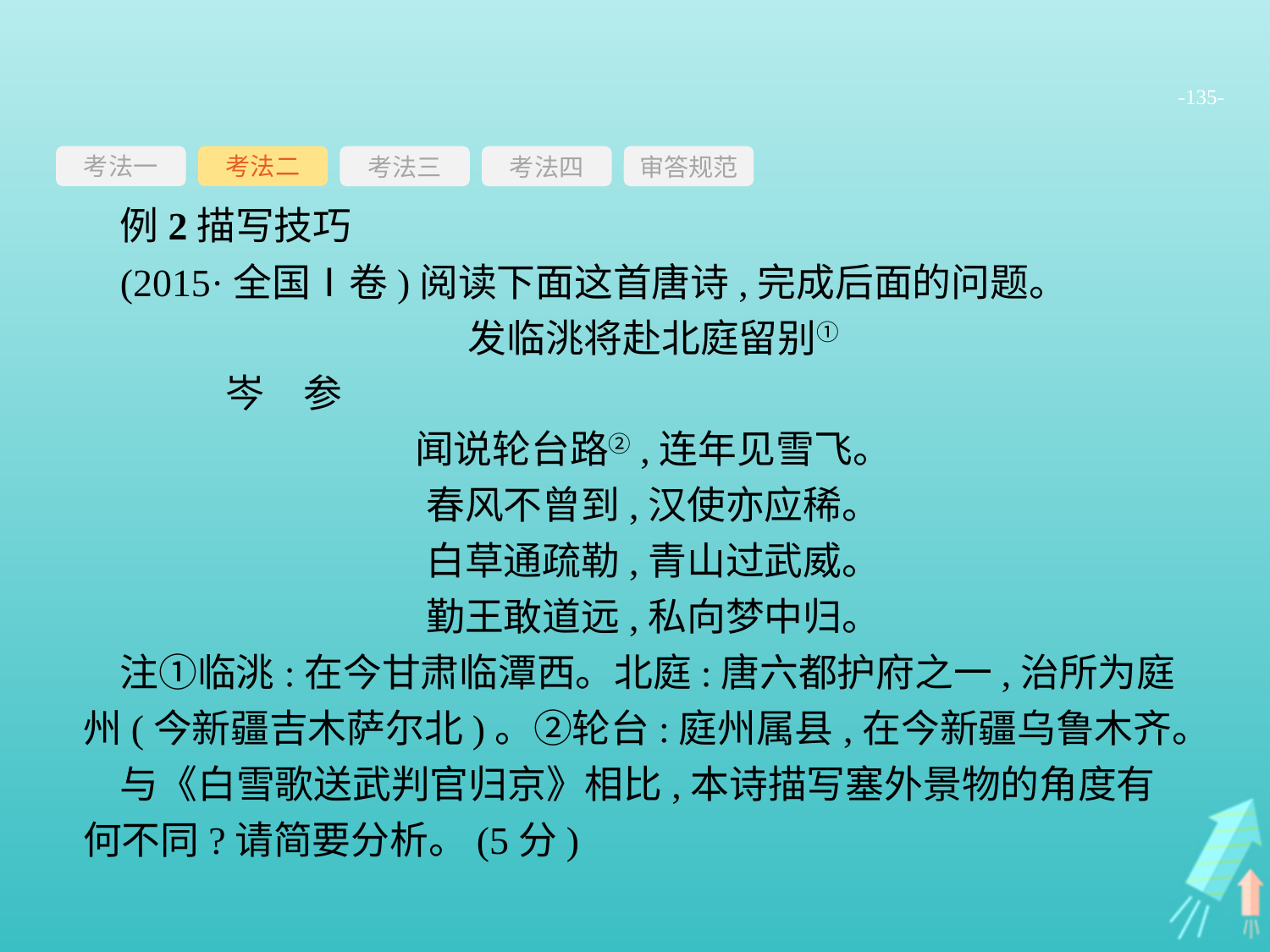

-135-
考法一
考法三
考法四
审答规范
考法二
例2描写技巧
(2015·全国Ⅰ卷)阅读下面这首唐诗,完成后面的问题。
发临洮将赴北庭留别①
	岑　参
闻说轮台路②,连年见雪飞。
春风不曾到,汉使亦应稀。
白草通疏勒,青山过武威。
勤王敢道远,私向梦中归。
注①临洮:在今甘肃临潭西。北庭:唐六都护府之一,治所为庭州(今新疆吉木萨尔北)。②轮台:庭州属县,在今新疆乌鲁木齐。
与《白雪歌送武判官归京》相比,本诗描写塞外景物的角度有何不同?请简要分析。(5分)